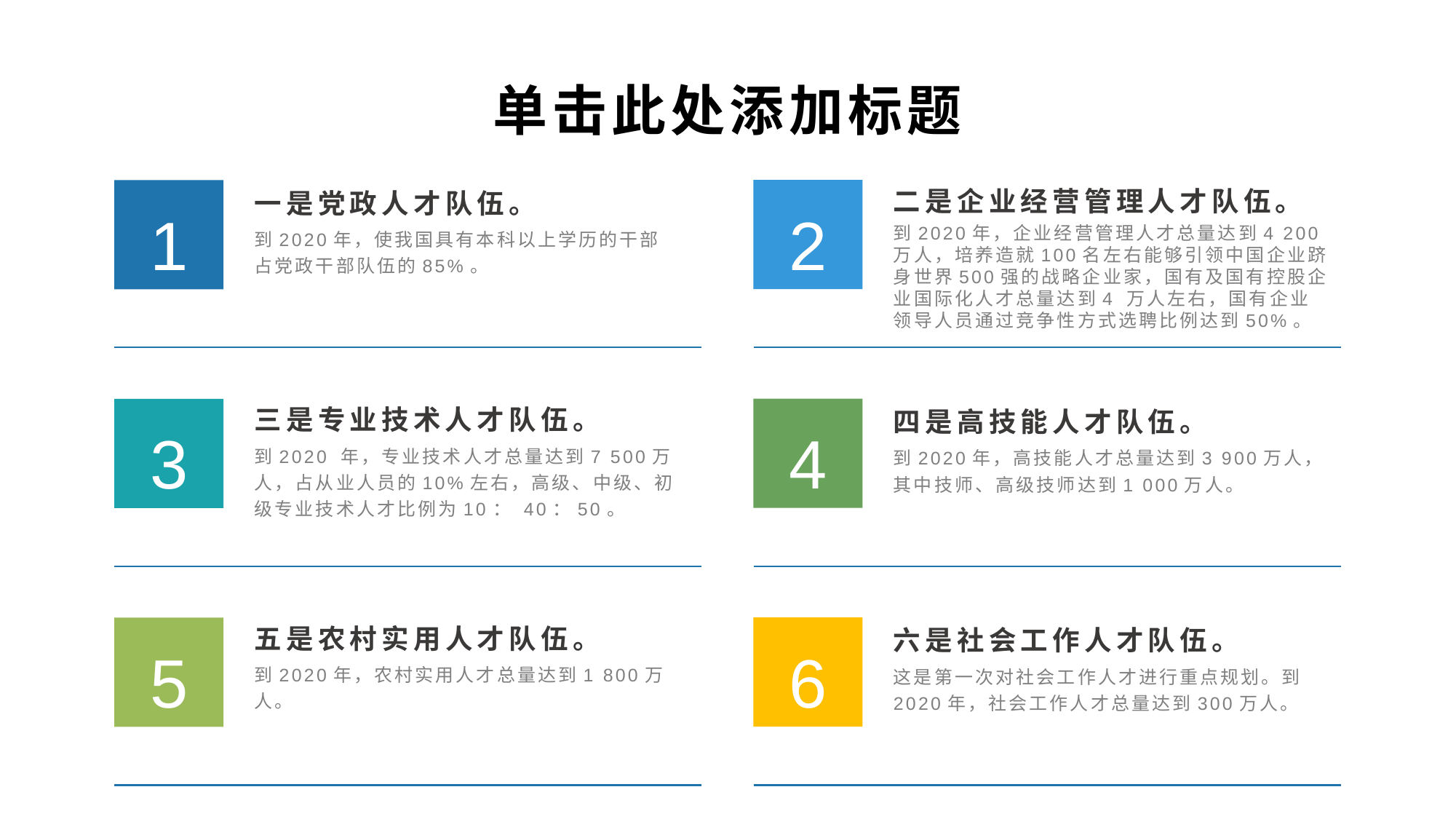

单击此处添加标题
二是企业经营管理人才队伍。
一是党政人才队伍。
2
1
到2020年，企业经营管理人才总量达到4 200万人，培养造就100名左右能够引领中国企业跻身世界500强的战略企业家，国有及国有控股企业国际化人才总量达到4 万人左右，国有企业领导人员通过竞争性方式选聘比例达到50%。
到2020年，使我国具有本科以上学历的干部占党政干部队伍的85%。
三是专业技术人才队伍。
四是高技能人才队伍。
4
3
到2020 年，专业技术人才总量达到7 500万人，占从业人员的10%左右，高级、中级、初级专业技术人才比例为10： 40：50。
到2020年，高技能人才总量达到3 900万人，其中技师、高级技师达到1 000万人。
五是农村实用人才队伍。
六是社会工作人才队伍。
6
5
到2020年，农村实用人才总量达到1 800万人。
这是第一次对社会工作人才进行重点规划。到2020年，社会工作人才总量达到300万人。